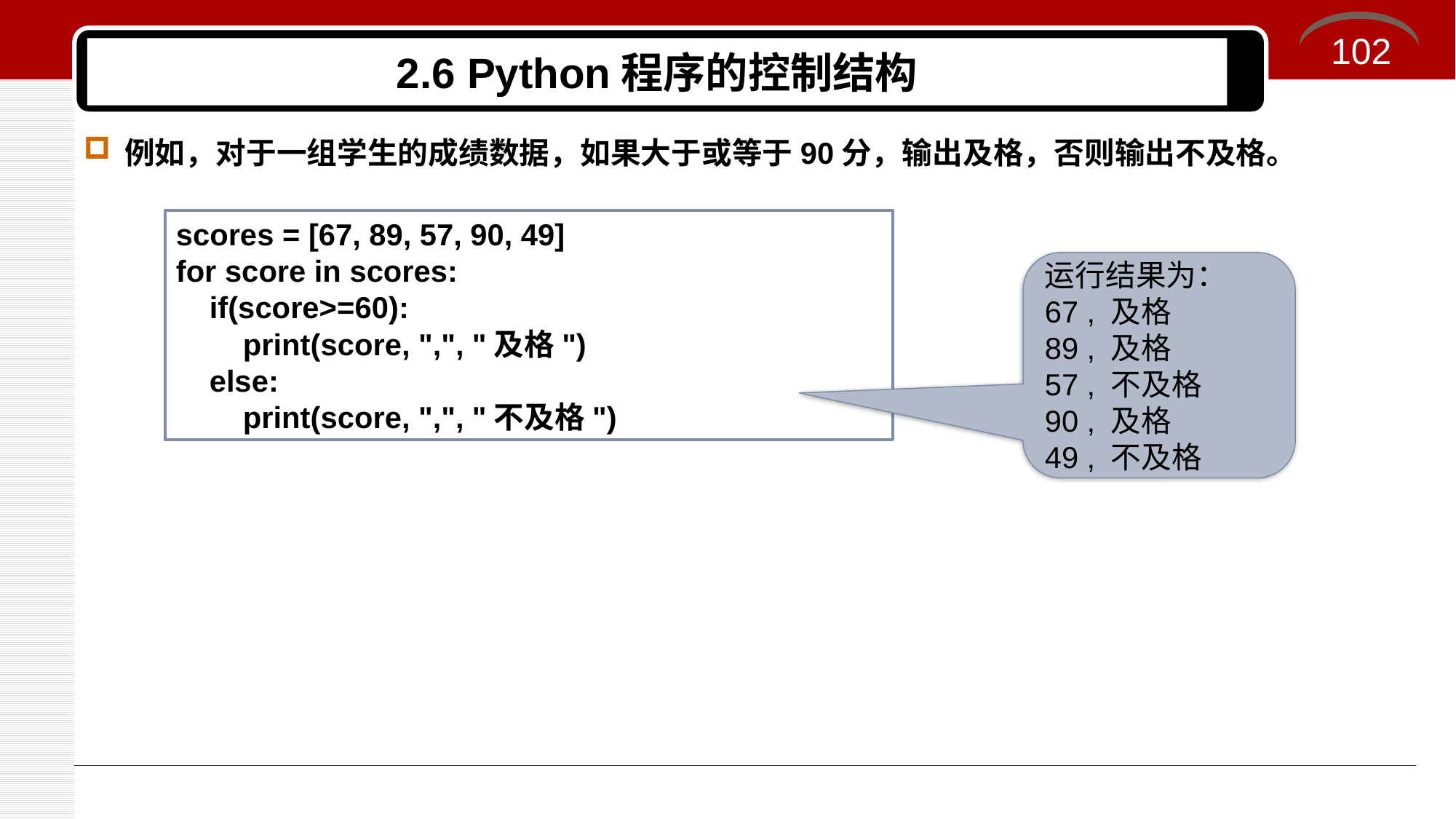

102
# 2.6 Python程序的控制结构
例如，对于一组学生的成绩数据，如果大于或等于90分，输出及格，否则输出不及格。

scores = [67, 89, 57, 90, 49]
for score in scores:
    if(score>=60):
        print(score, ",", "及格")
    else:
        print(score, ",", "不及格")
运行结果为：
67 , 及格
89 , 及格
57 , 不及格
90 , 及格
49 , 不及格